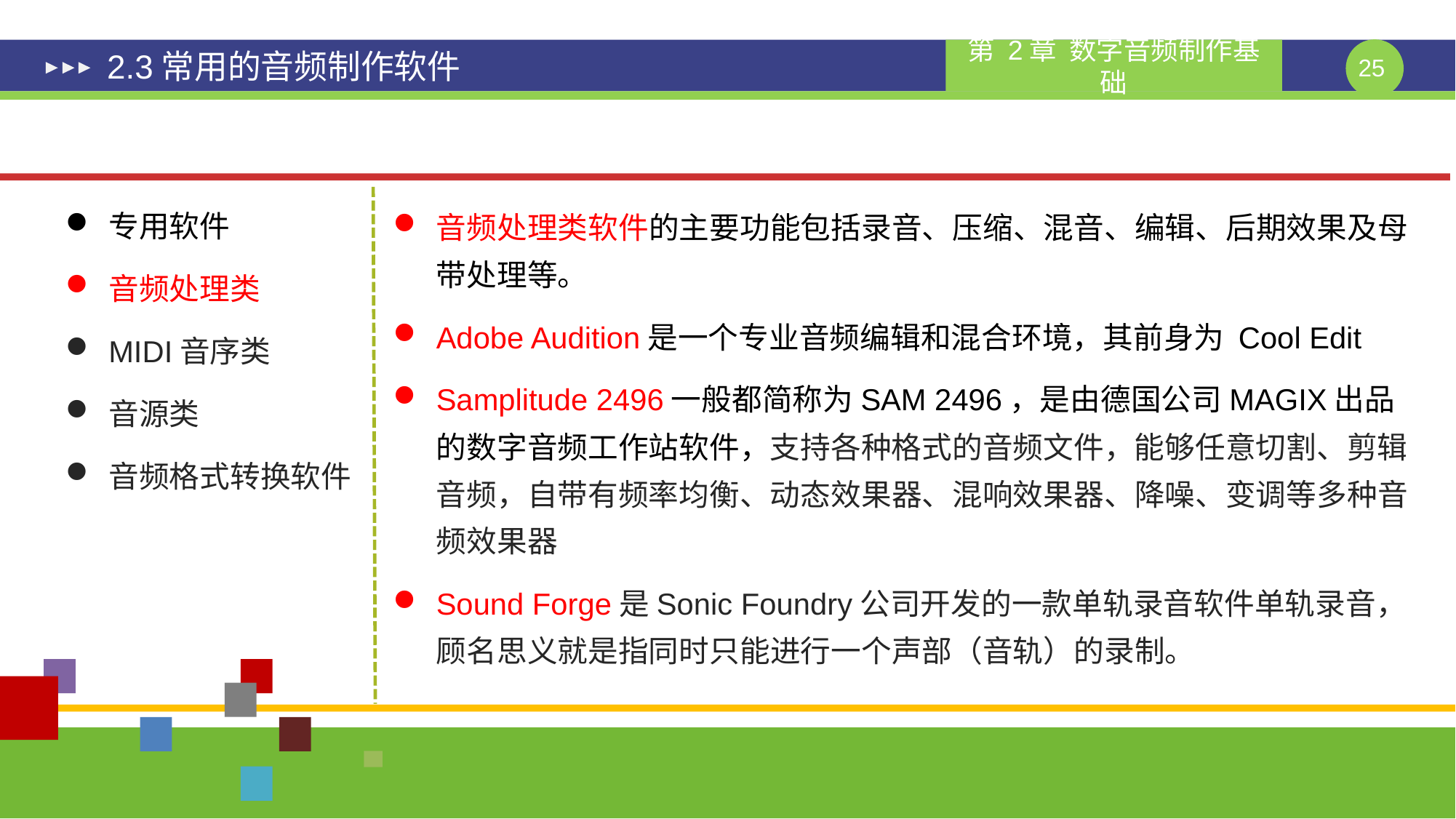

# 2.3常用的音频制作软件

专用软件
音频处理类
MIDI音序类
音源类
音频格式转换软件
音频处理类软件的主要功能包括录音、压缩、混音、编辑、后期效果及母带处理等。
Adobe Audition是一个专业音频编辑和混合环境，其前身为 Cool Edit
Samplitude 2496一般都简称为SAM 2496，是由德国公司MAGIX出品的数字音频工作站软件，支持各种格式的音频文件，能够任意切割、剪辑音频，自带有频率均衡、动态效果器、混响效果器、降噪、变调等多种音频效果器
Sound Forge是Sonic Foundry公司开发的一款单轨录音软件单轨录音，顾名思义就是指同时只能进行一个声部（音轨）的录制。